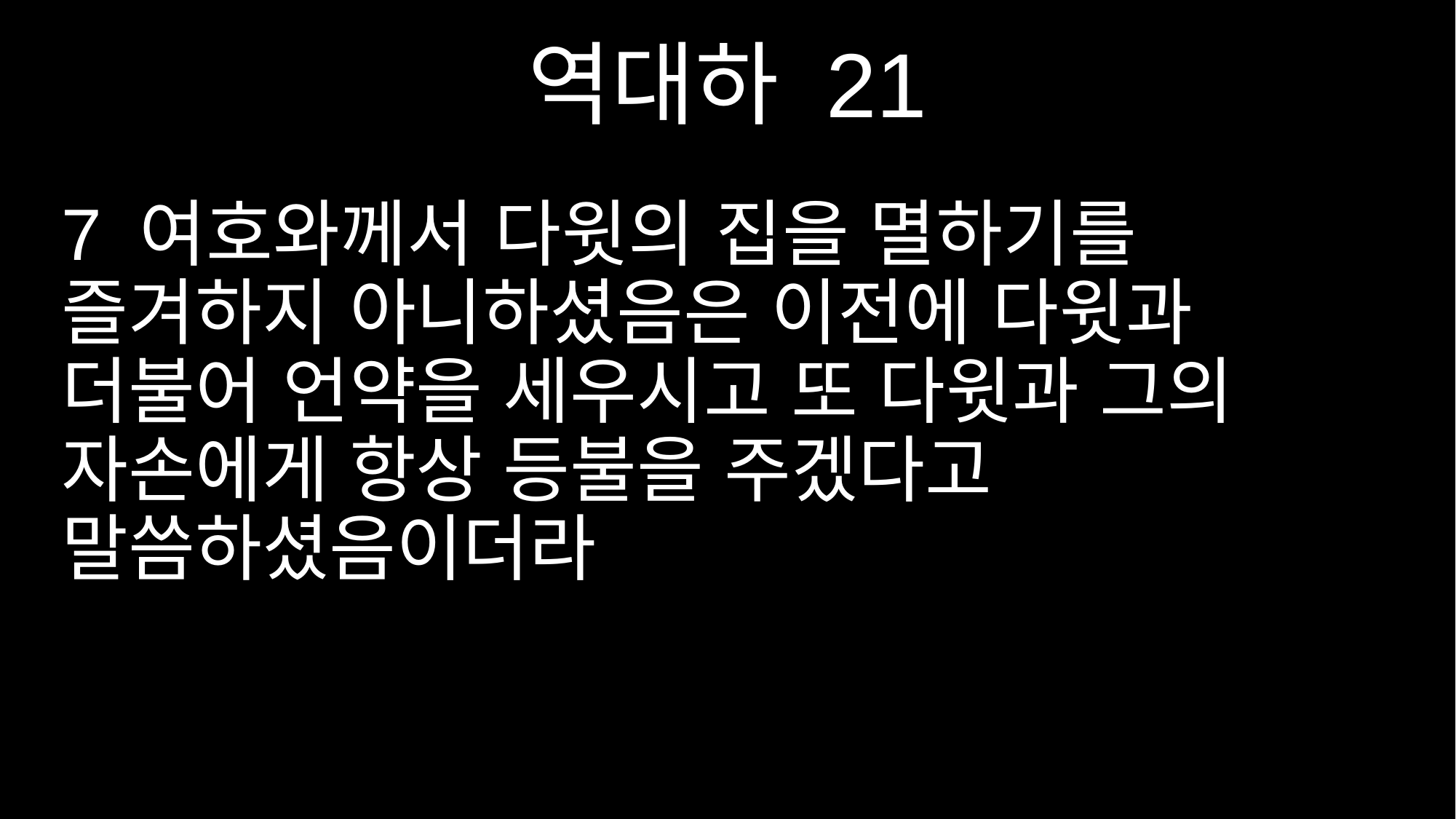

역대하 21
7 여호와께서 다윗의 집을 멸하기를 즐겨하지 아니하셨음은 이전에 다윗과 더불어 언약을 세우시고 또 다윗과 그의 자손에게 항상 등불을 주겠다고 말씀하셨음이더라